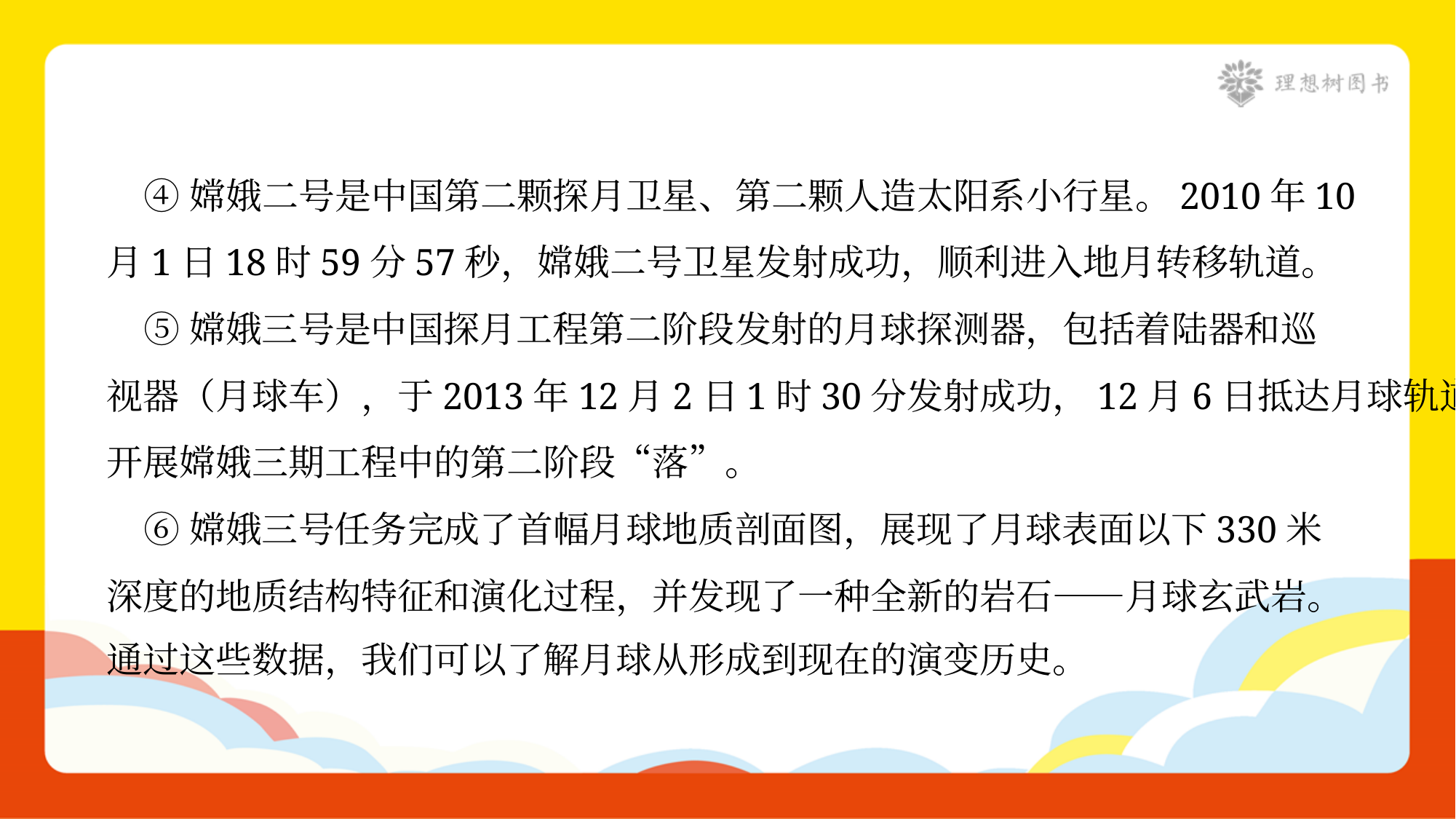

④嫦娥二号是中国第二颗探月卫星、第二颗人造太阳系小行星。2010年10
月1日18时59分57秒，嫦娥二号卫星发射成功，顺利进入地月转移轨道。
    ⑤嫦娥三号是中国探月工程第二阶段发射的月球探测器，包括着陆器和巡
视器（月球车），于2013年12月2日1时30分发射成功，12月6日抵达月球轨道，
开展嫦娥三期工程中的第二阶段“落”。
    ⑥嫦娥三号任务完成了首幅月球地质剖面图，展现了月球表面以下330米
深度的地质结构特征和演化过程，并发现了一种全新的岩石——月球玄武岩。
通过这些数据，我们可以了解月球从形成到现在的演变历史。